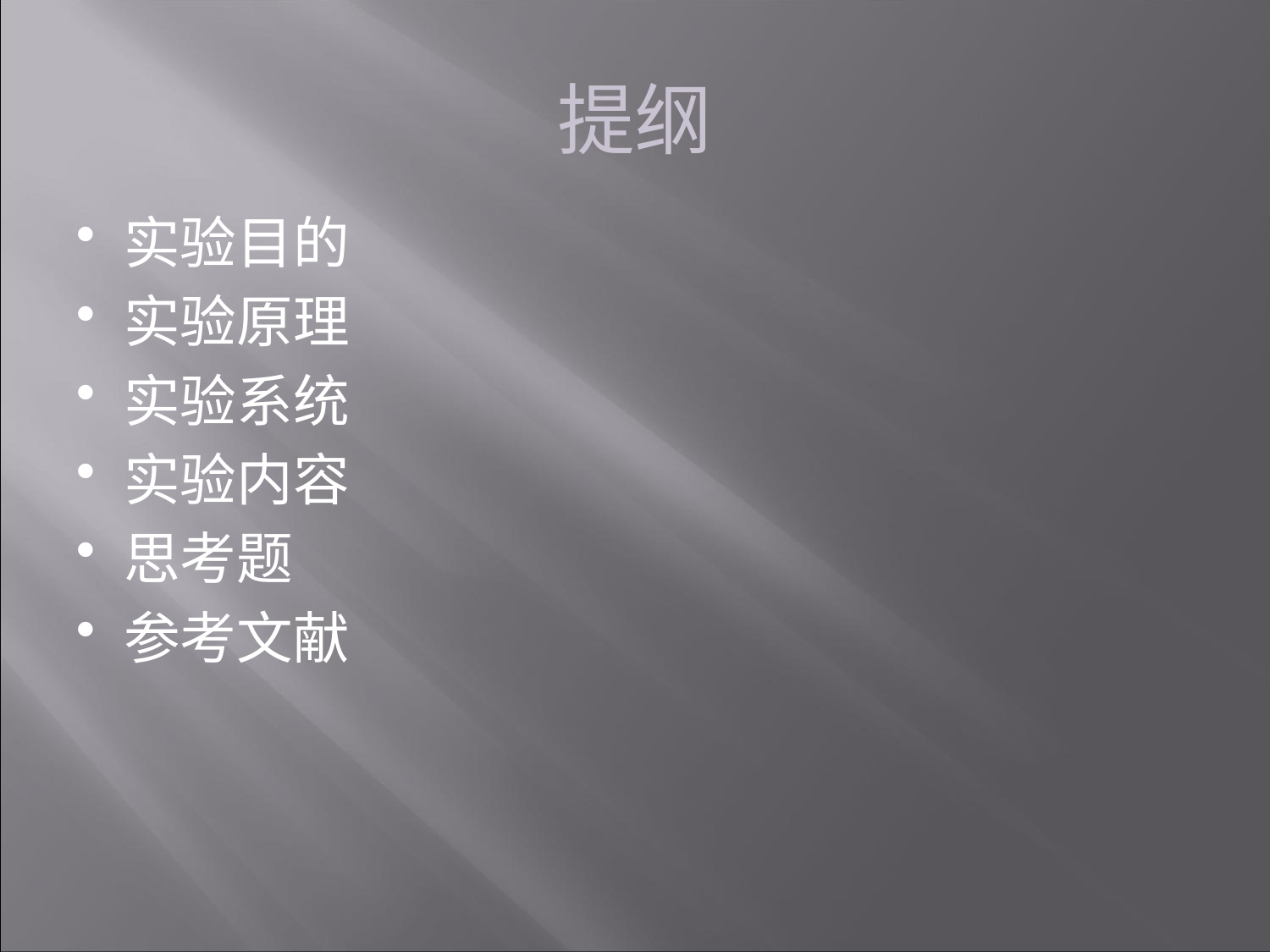

提纲
实验目的
实验原理
实验系统
实验内容
思考题
参考文献